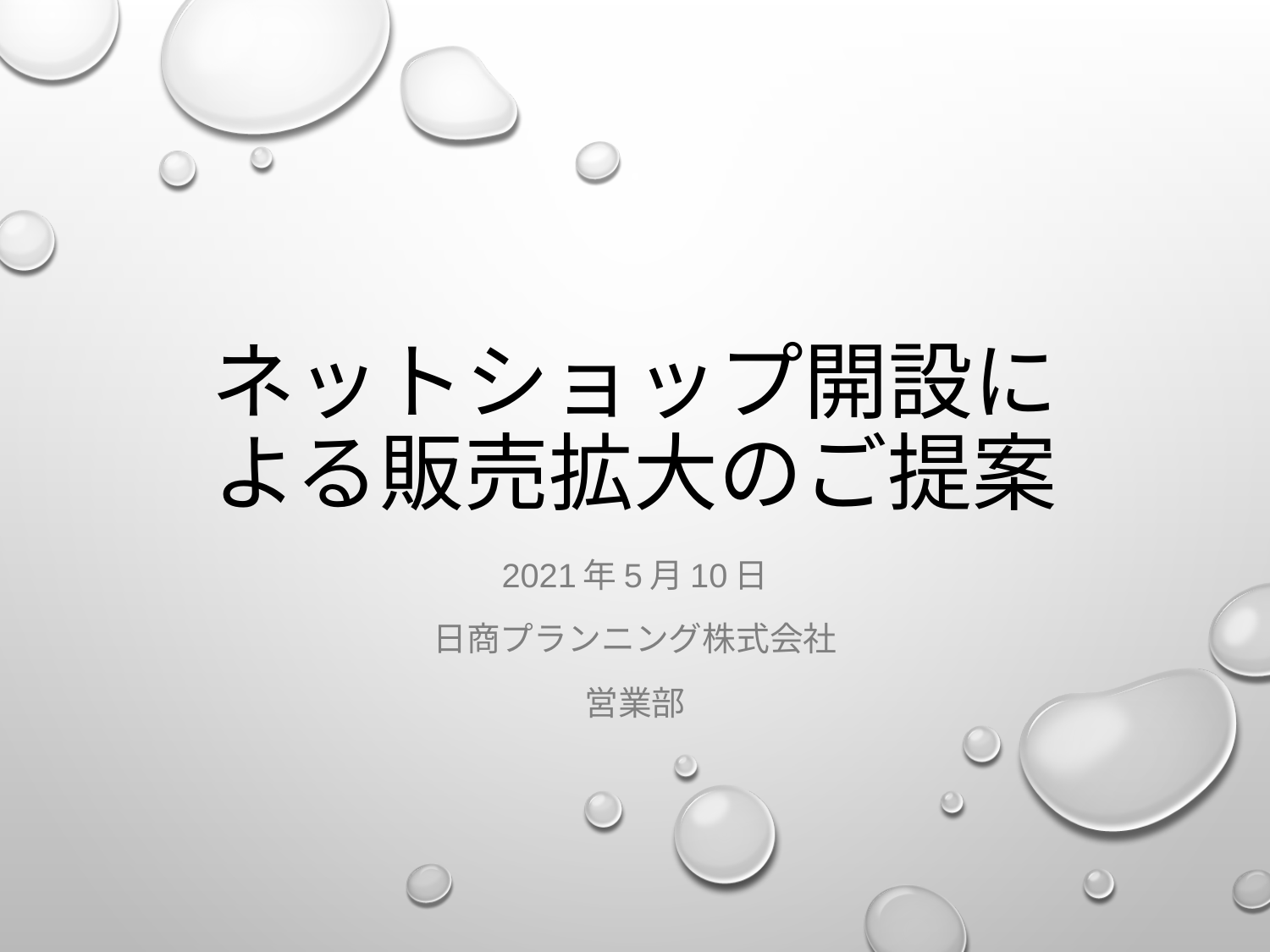

# ネットショップ開設による販売拡大のご提案
2021年5月10日
日商プランニング株式会社
営業部